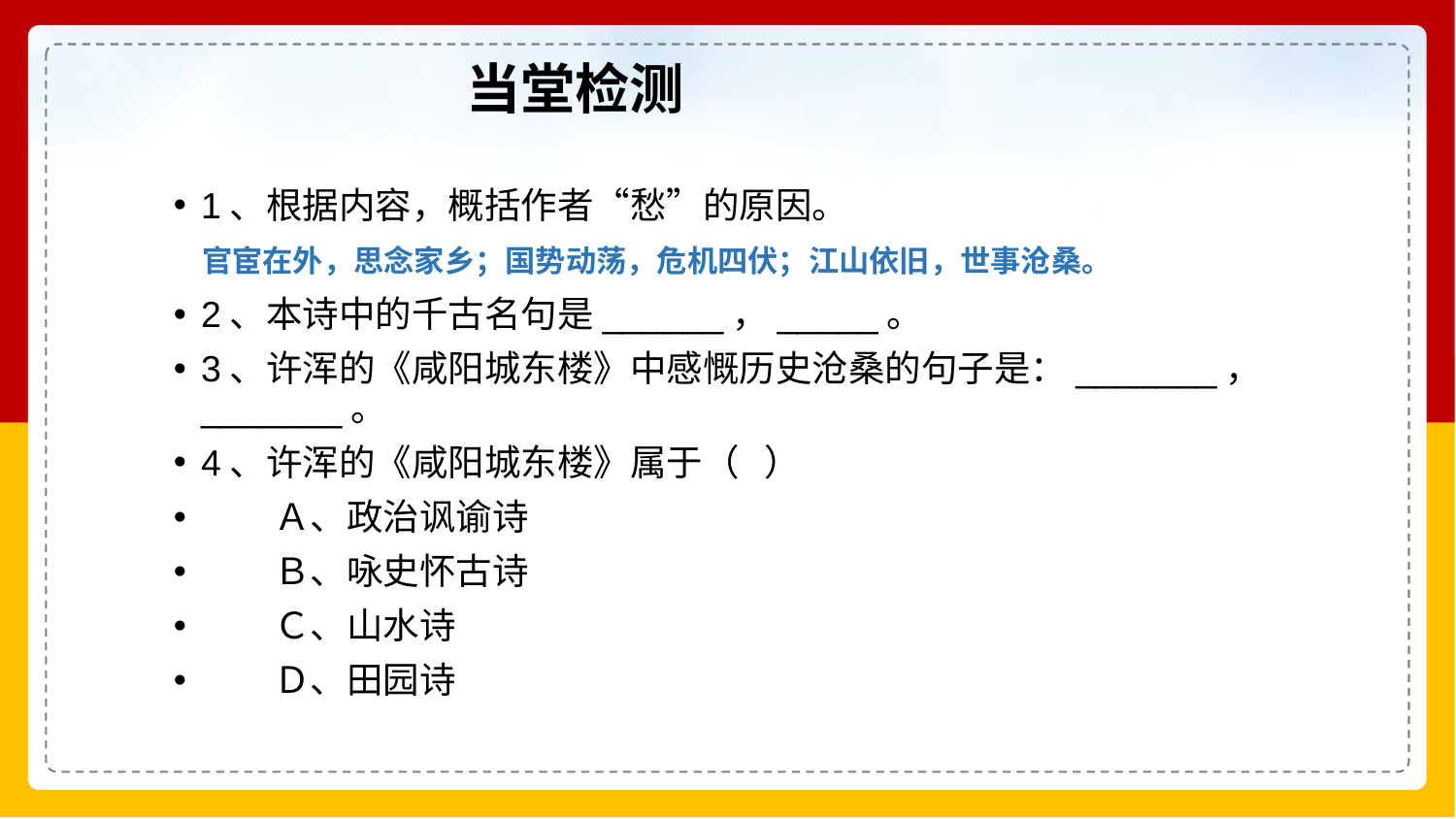

# 当堂检测
1、根据内容，概括作者“愁”的原因。

2、本诗中的千古名句是______，_____。
3、许浑的《咸阳城东楼》中感慨历史沧桑的句子是：_______，_______。
4、许浑的《咸阳城东楼》属于（   ）
　　Ａ、政治讽谕诗
　　Ｂ、咏史怀古诗
　　Ｃ、山水诗
　　Ｄ、田园诗
官宦在外，思念家乡；国势动荡，危机四伏；江山依旧，世事沧桑。